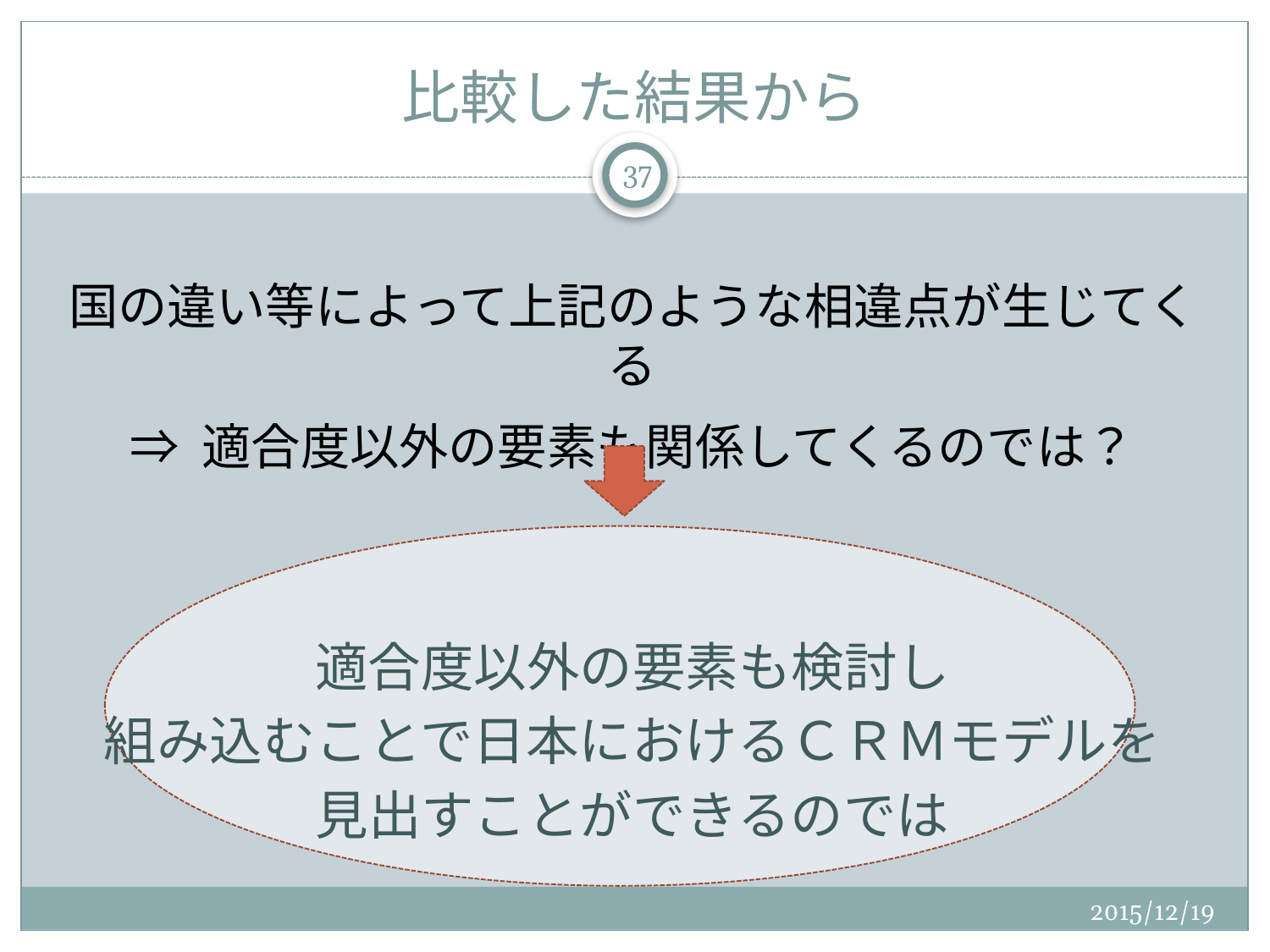

# 比較した結果から
37

国の違い等によって上記のような相違点が生じてくる

⇒ 適合度以外の要素も関係してくるのでは？

適合度以外の要素も検討し
組み込むことで日本におけるＣＲＭモデルを
見出すことができるのでは

2015/12/19